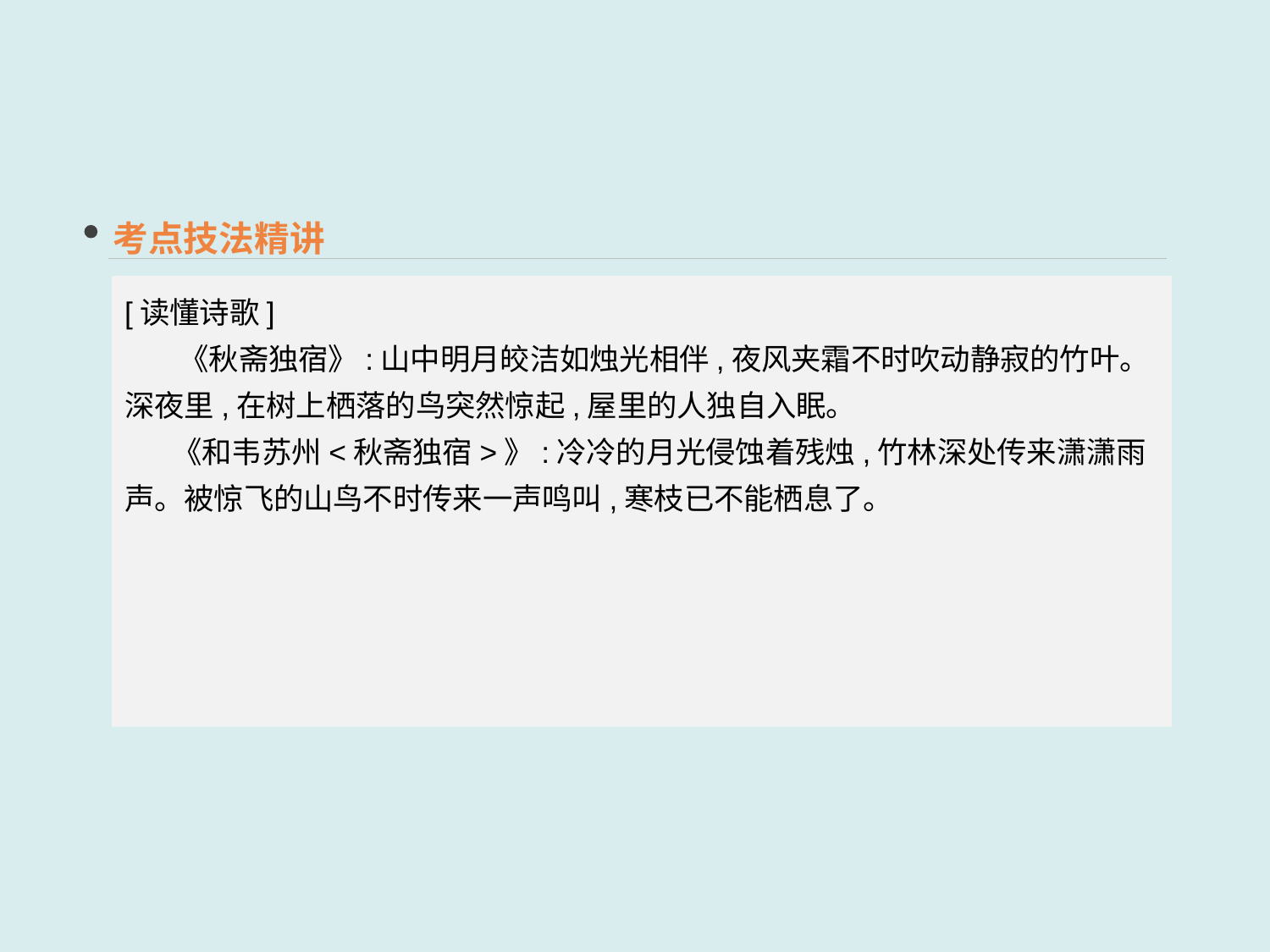

考点技法精讲

[读懂诗歌]
       《秋斋独宿》:山中明月皎洁如烛光相伴,夜风夹霜不时吹动静寂的竹叶。深夜里,在树上栖落的鸟突然惊起,屋里的人独自入眠。
      《和韦苏州<秋斋独宿>》:冷冷的月光侵蚀着残烛,竹林深处传来潇潇雨声。被惊飞的山鸟不时传来一声鸣叫,寒枝已不能栖息了。